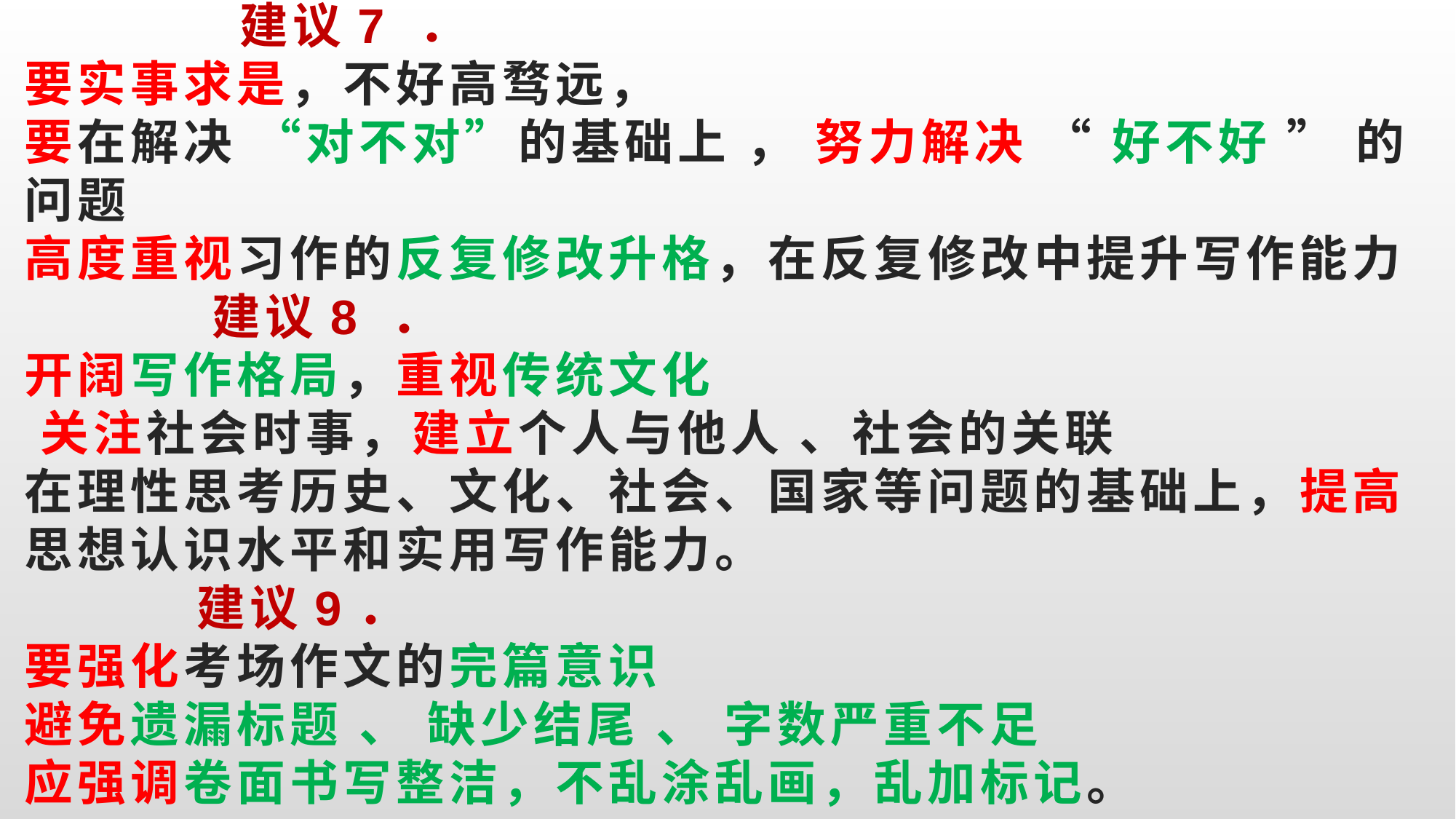

# 建议7 ． 要实事求是，不好高骛远， 要在解决 “对不对”的基础上 ， 努力解决 “ 好不好 ” 的问题 高度重视习作的反复修改升格，在反复修改中提升写作能力 建议8 ． 开阔写作格局，重视传统文化 关注社会时事，建立个人与他人 、社会的关联 在理性思考历史、文化、社会、国家等问题的基础上，提高思想认识水平和实用写作能力。 建议9． 要强化考场作文的完篇意识 避免遗漏标题 、 缺少结尾 、 字数严重不足 应强调卷面书写整洁，不乱涂乱画，乱加标记。